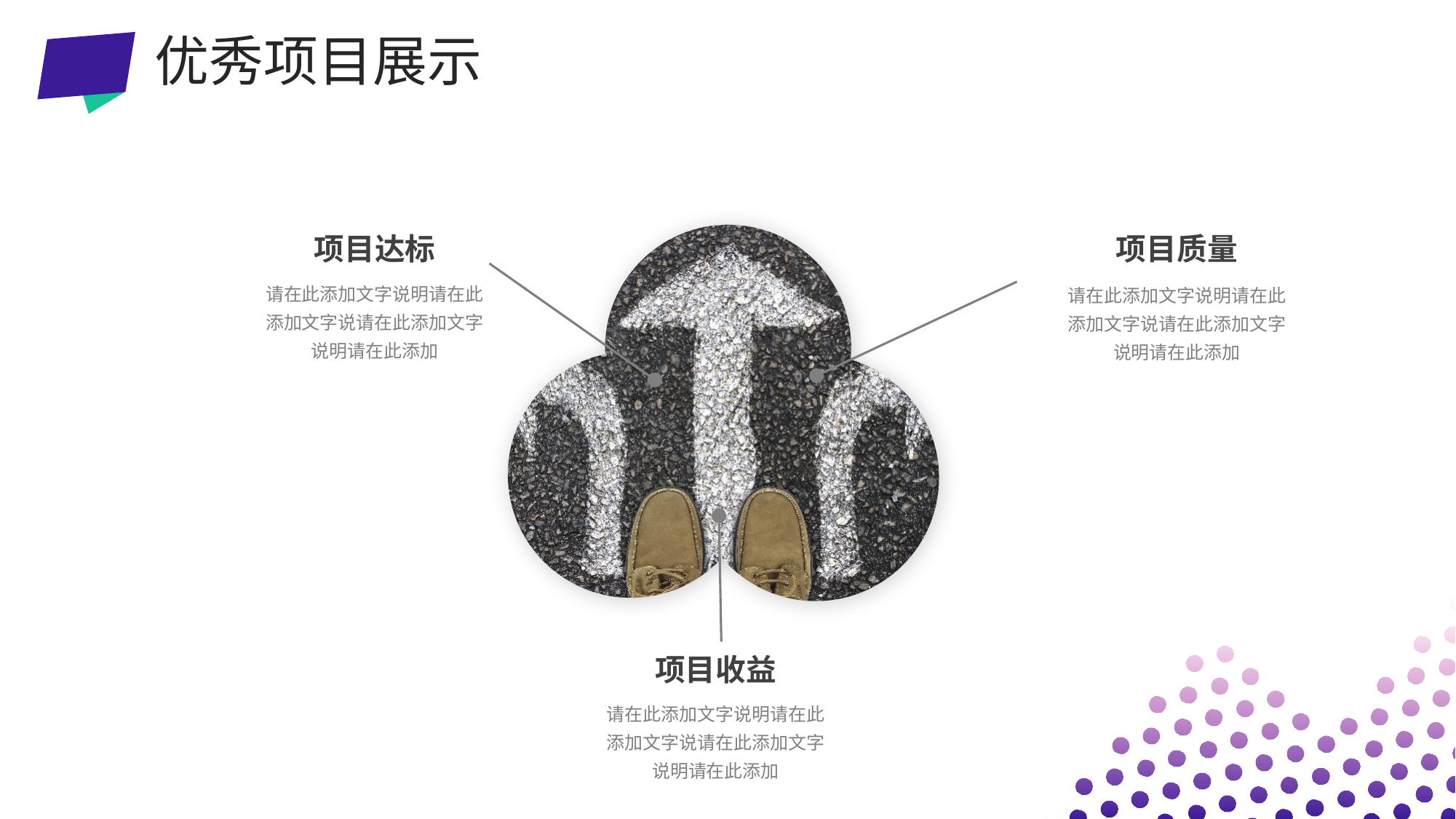

优秀项目展示
项目达标
请在此添加文字说明请在此添加文字说请在此添加文字说明请在此添加

项目质量
请在此添加文字说明请在此添加文字说请在此添加文字说明请在此添加

项目收益
请在此添加文字说明请在此添加文字说请在此添加文字说明请在此添加